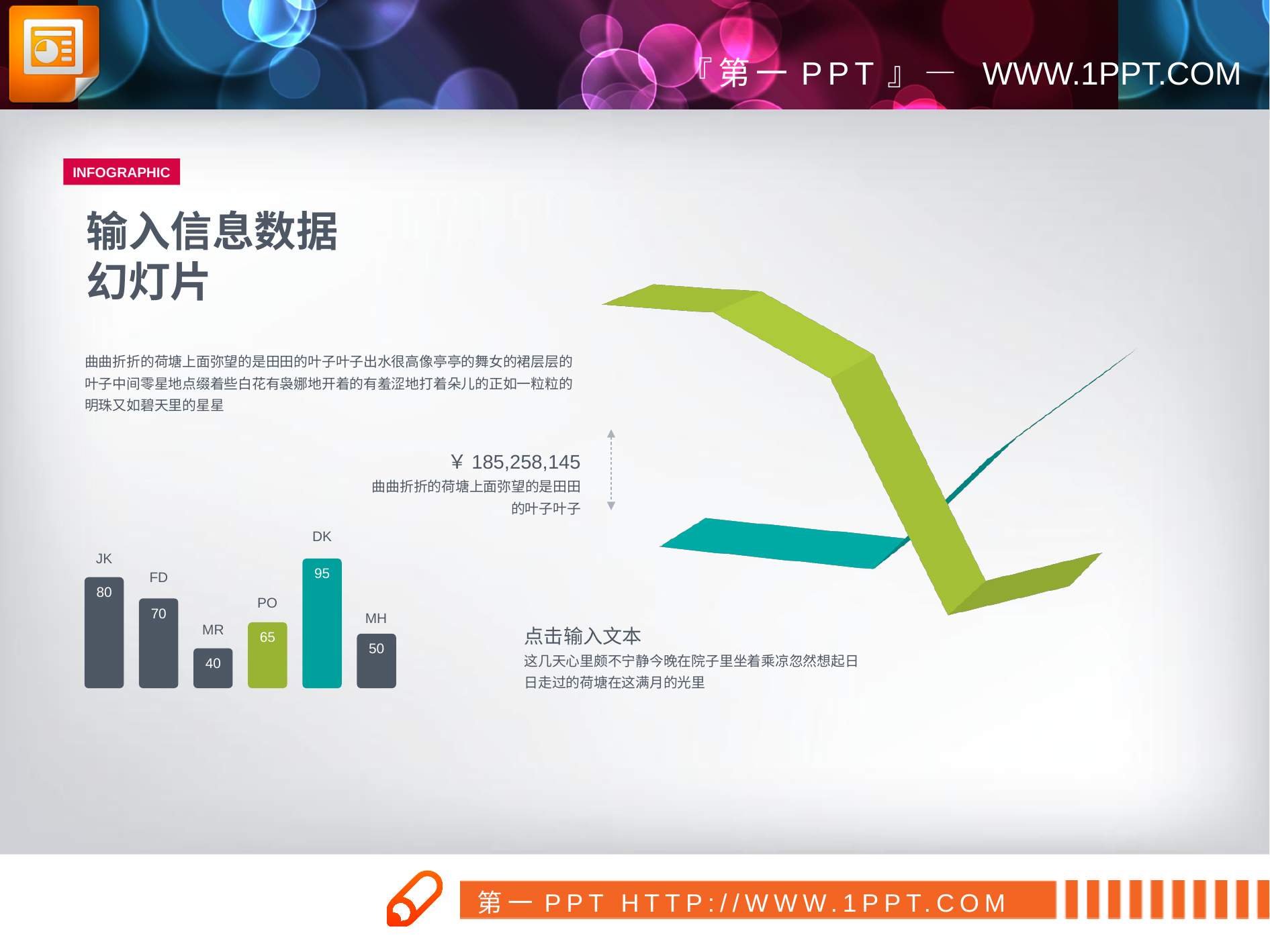

INFOGRAPHIC
输入信息数据
幻灯片

[unsupported chart]

曲曲折折的荷塘上面弥望的是田田的叶子叶子出水很高像亭亭的舞女的裙层层的叶子中间零星地点缀着些白花有袅娜地开着的有羞涩地打着朵儿的正如一粒粒的明珠又如碧天里的星星
￥185,258,145
曲曲折折的荷塘上面弥望的是田田的叶子叶子
DK
JK
95
FD
80
PO
70
MH
点击输入文本
这几天心里颇不宁静今晚在院子里坐着乘凉忽然想起日日走过的荷塘在这满月的光里
MR
65
50
40